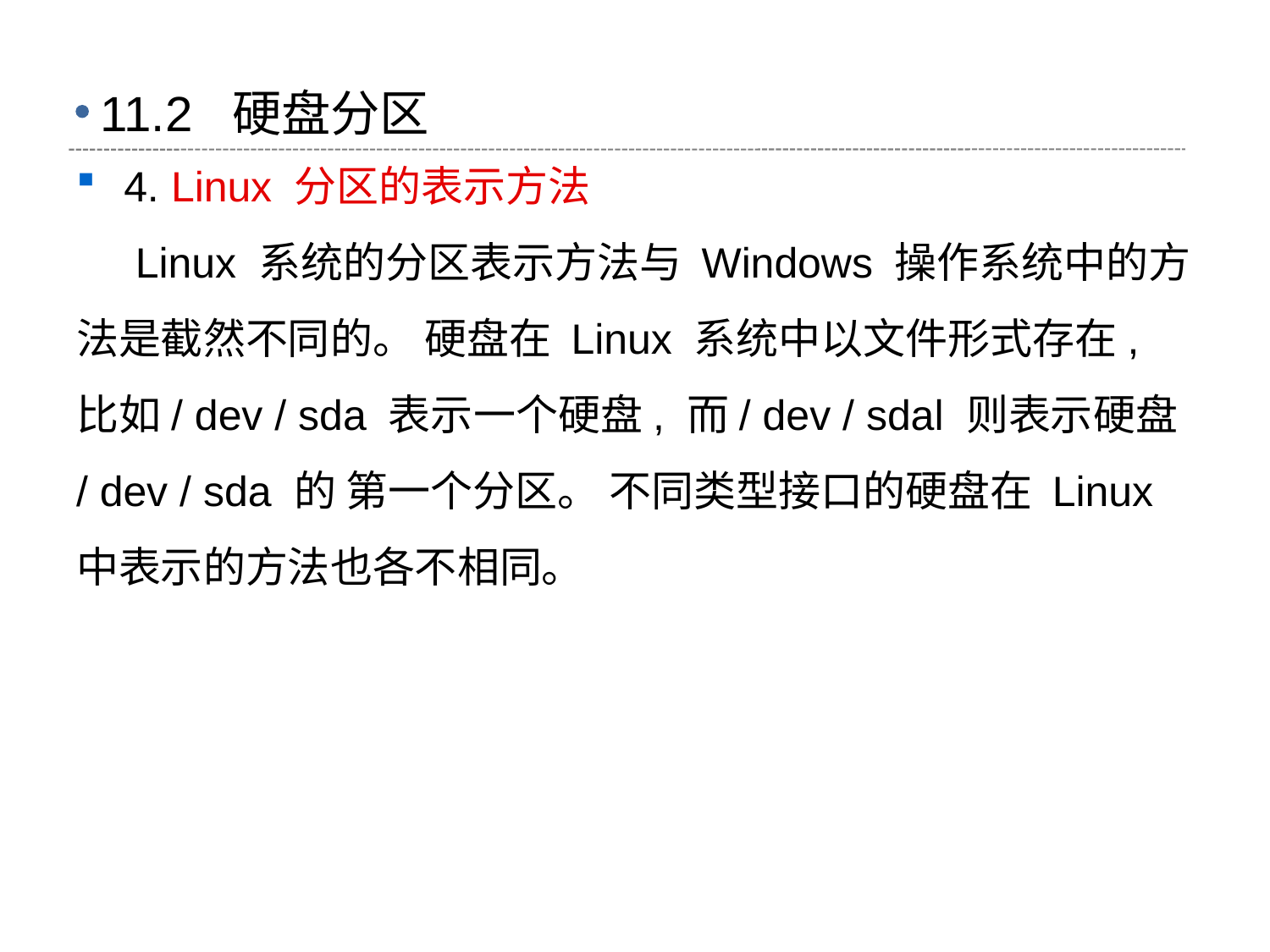

# 11.2  硬盘分区
4. Linux 分区的表示方法
     Linux 系统的分区表示方法与 Windows 操作系统中的方法是截然不同的。 硬盘在 Linux 系统中以文件形式存在, 比如/ dev / sda 表示一个硬盘, 而/ dev / sdal 则表示硬盘/ dev / sda 的 第一个分区。 不同类型接口的硬盘在 Linux 中表示的方法也各不相同。